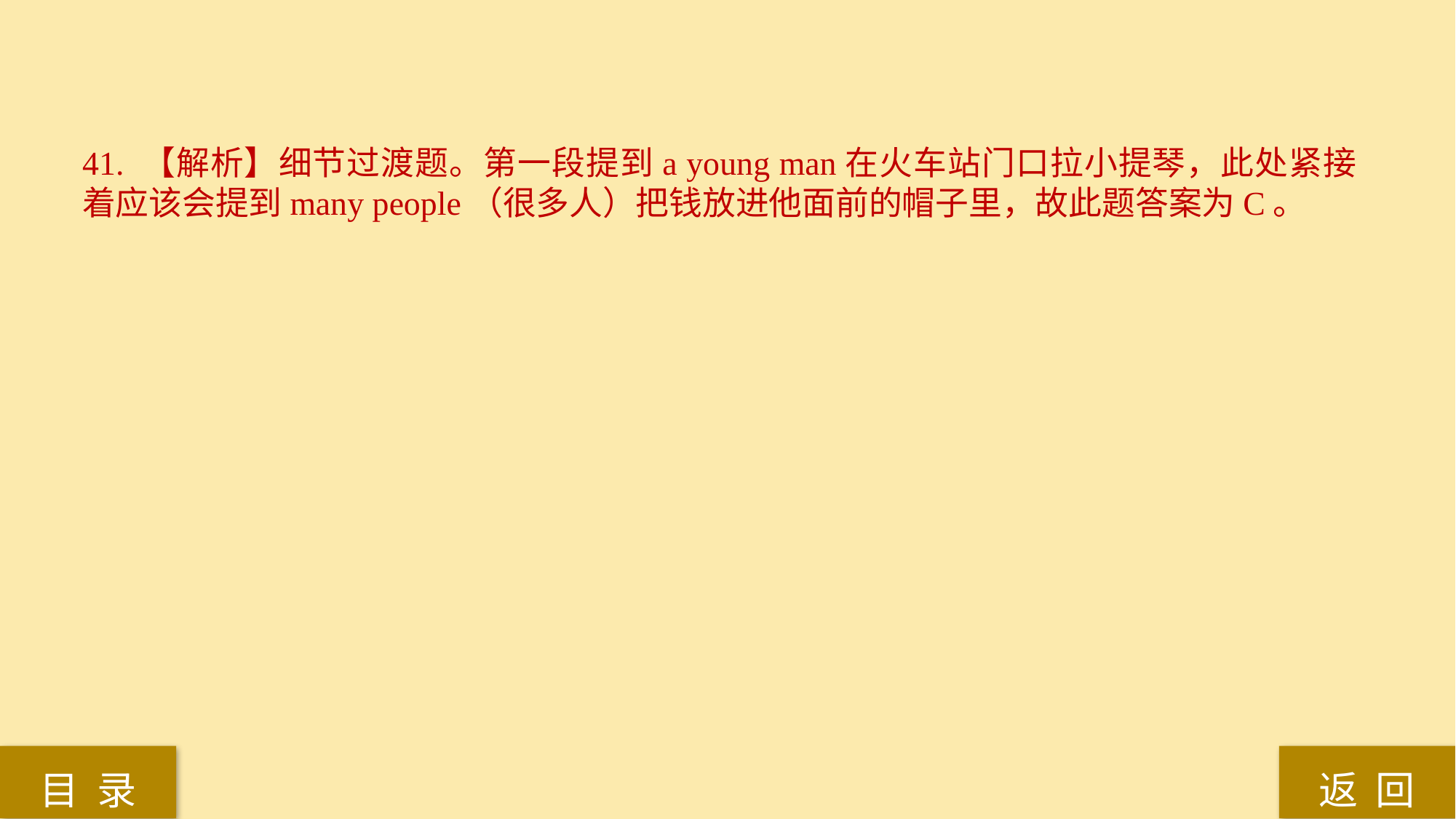

41. 【解析】细节过渡题。第一段提到a young man在火车站门口拉小提琴，此处紧接着应该会提到many people（很多人）把钱放进他面前的帽子里，故此题答案为C。
返  回